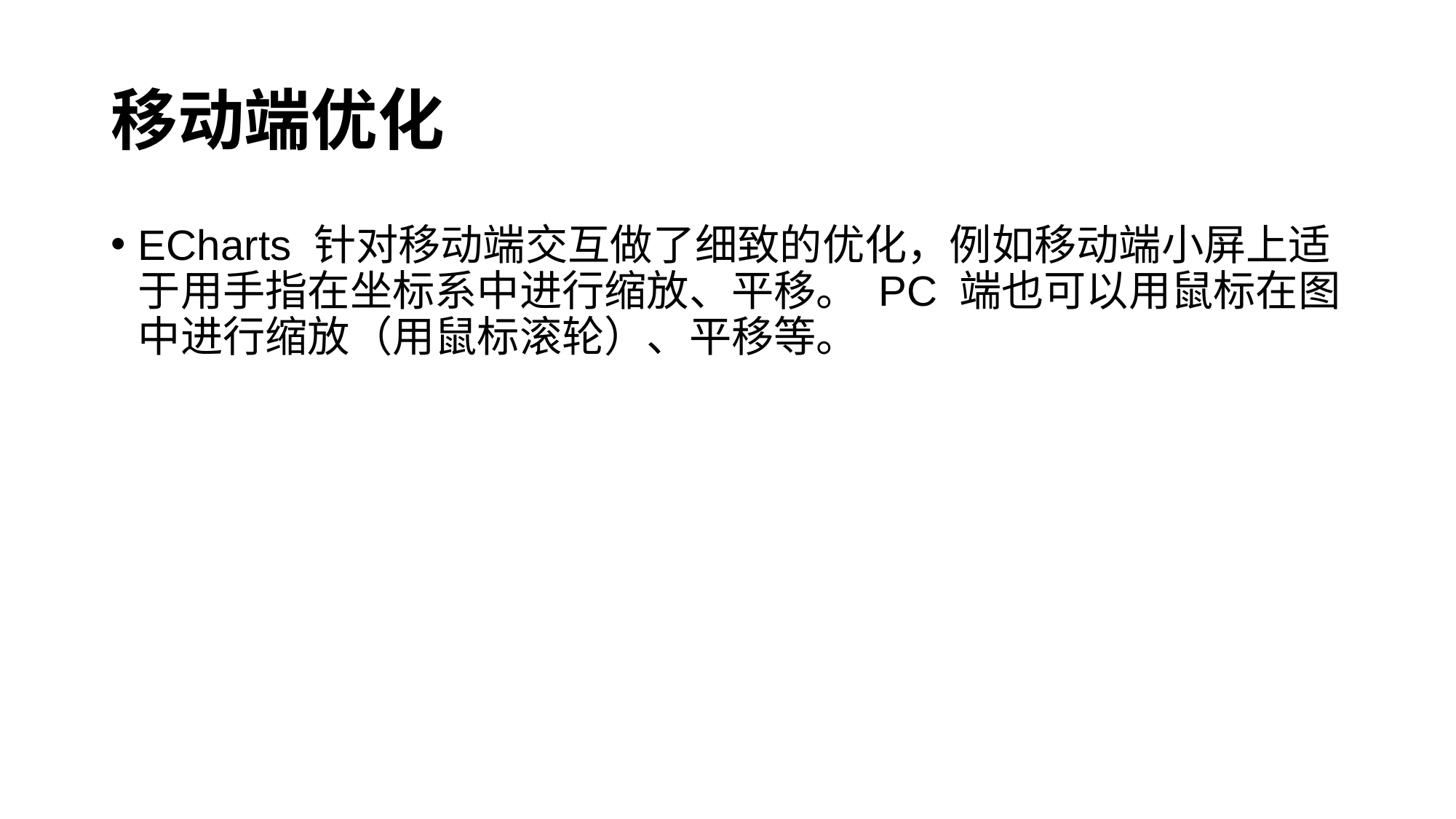

# 移动端优化
ECharts 针对移动端交互做了细致的优化，例如移动端小屏上适于用手指在坐标系中进行缩放、平移。 PC 端也可以用鼠标在图中进行缩放（用鼠标滚轮）、平移等。